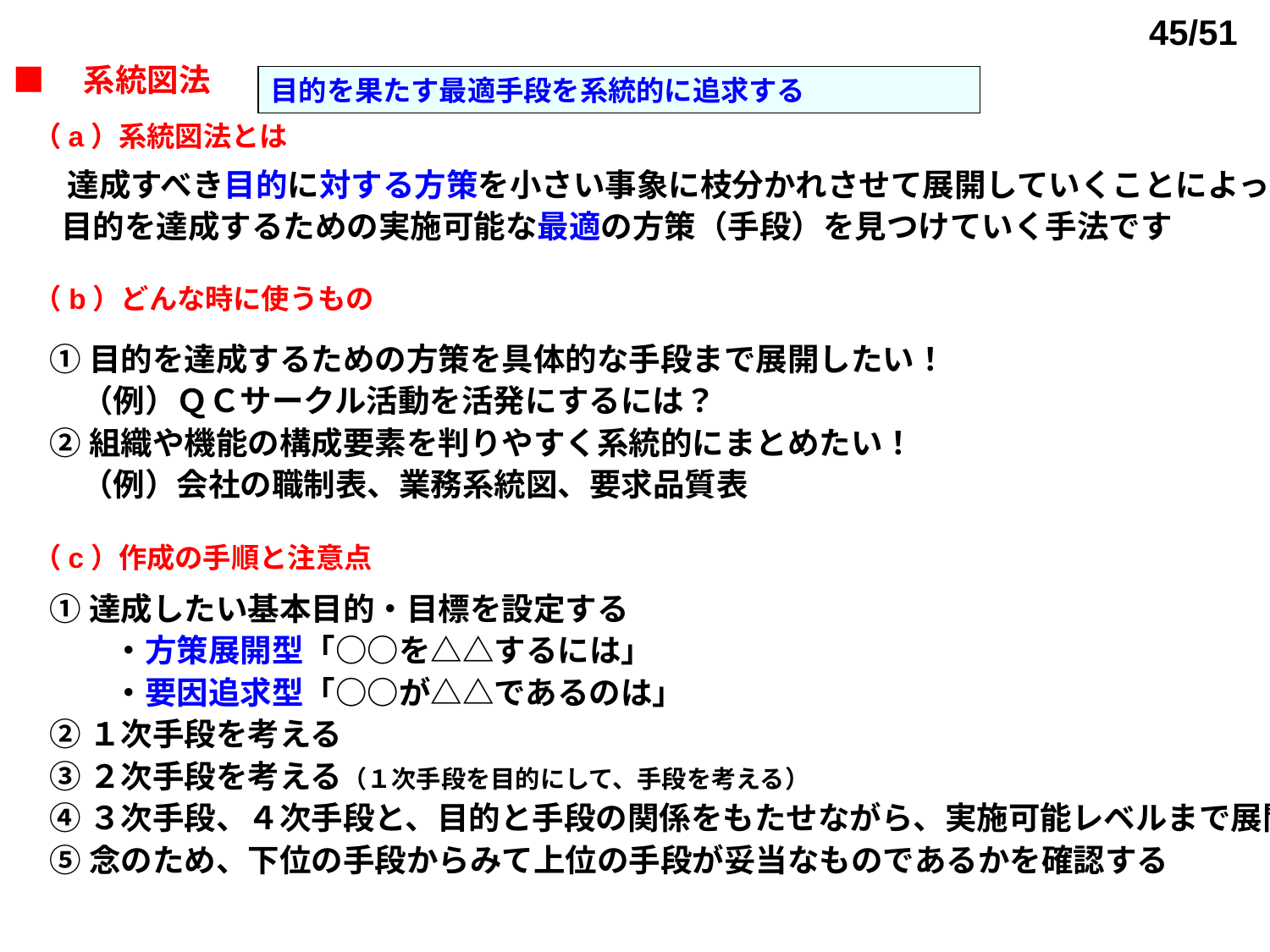

45/51
■　系統図法
目的を果たす最適手段を系統的に追求する
（a）系統図法とは
　達成すべき目的に対する方策を小さい事象に枝分かれさせて展開していくことによって
   目的を達成するための実施可能な最適の方策（手段）を見つけていく手法です
（b）どんな時に使うもの
①目的を達成するための方策を具体的な手段まで展開したい！
　（例）ＱＣサークル活動を活発にするには？
②組織や機能の構成要素を判りやすく系統的にまとめたい！
　（例）会社の職制表、業務系統図、要求品質表
（c）作成の手順と注意点
①達成したい基本目的・目標を設定する
　　・方策展開型「○○を△△するには」
　　・要因追求型「○○が△△であるのは」
②１次手段を考える
③２次手段を考える（１次手段を目的にして、手段を考える）
④３次手段、４次手段と、目的と手段の関係をもたせながら、実施可能レベルまで展開する
⑤念のため、下位の手段からみて上位の手段が妥当なものであるかを確認する